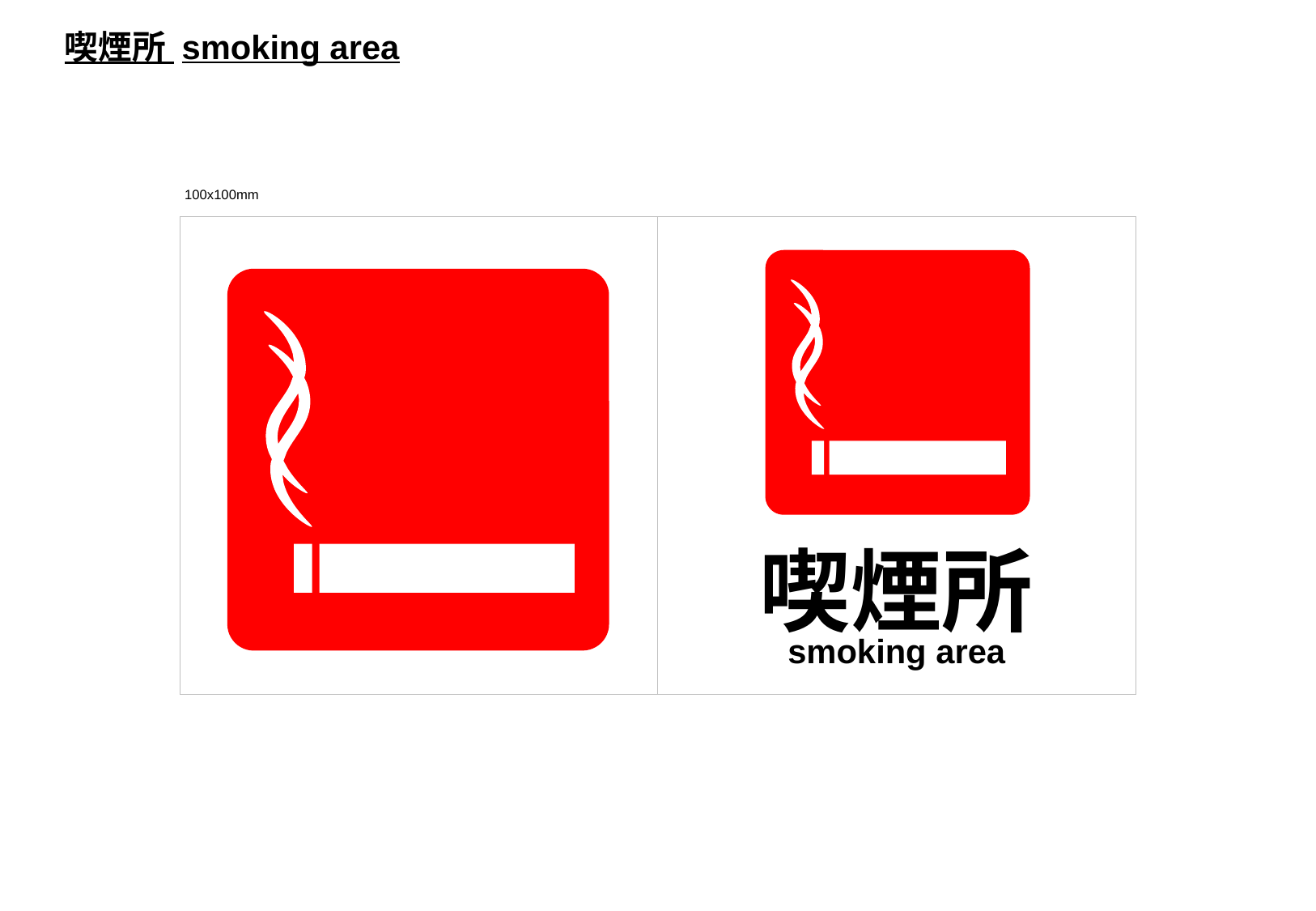

喫煙所 smoking area
100x100mm

喫煙所
smoking area